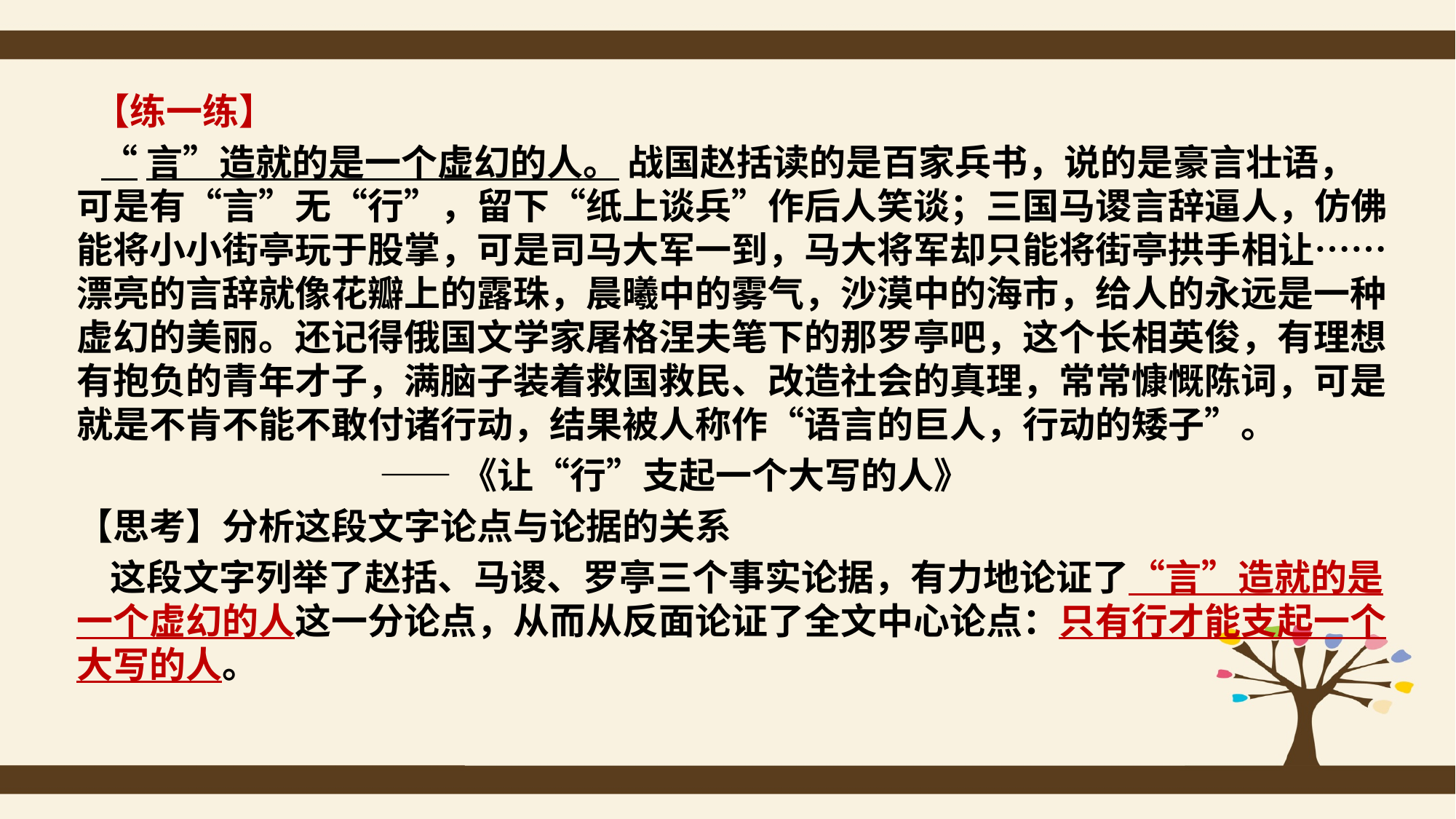

【练一练】
   “言”造就的是一个虚幻的人。 战国赵括读的是百家兵书，说的是豪言壮语，可是有“言”无“行”，留下“纸上谈兵”作后人笑谈；三国马谡言辞逼人，仿佛能将小小街亭玩于股掌，可是司马大军一到，马大将军却只能将街亭拱手相让……漂亮的言辞就像花瓣上的露珠，晨曦中的雾气，沙漠中的海市，给人的永远是一种虚幻的美丽。还记得俄国文学家屠格涅夫笔下的那罗亭吧，这个长相英俊，有理想有抱负的青年才子，满脑子装着救国救民、改造社会的真理，常常慷慨陈词，可是就是不肯不能不敢付诸行动，结果被人称作“语言的巨人，行动的矮子”。
                                     ——《让“行”支起一个大写的人》
【思考】分析这段文字论点与论据的关系
   这段文字列举了赵括、马谡、罗亭三个事实论据，有力地论证了“言”造就的是一个虚幻的人这一分论点，从而从反面论证了全文中心论点：只有行才能支起一个大写的人。